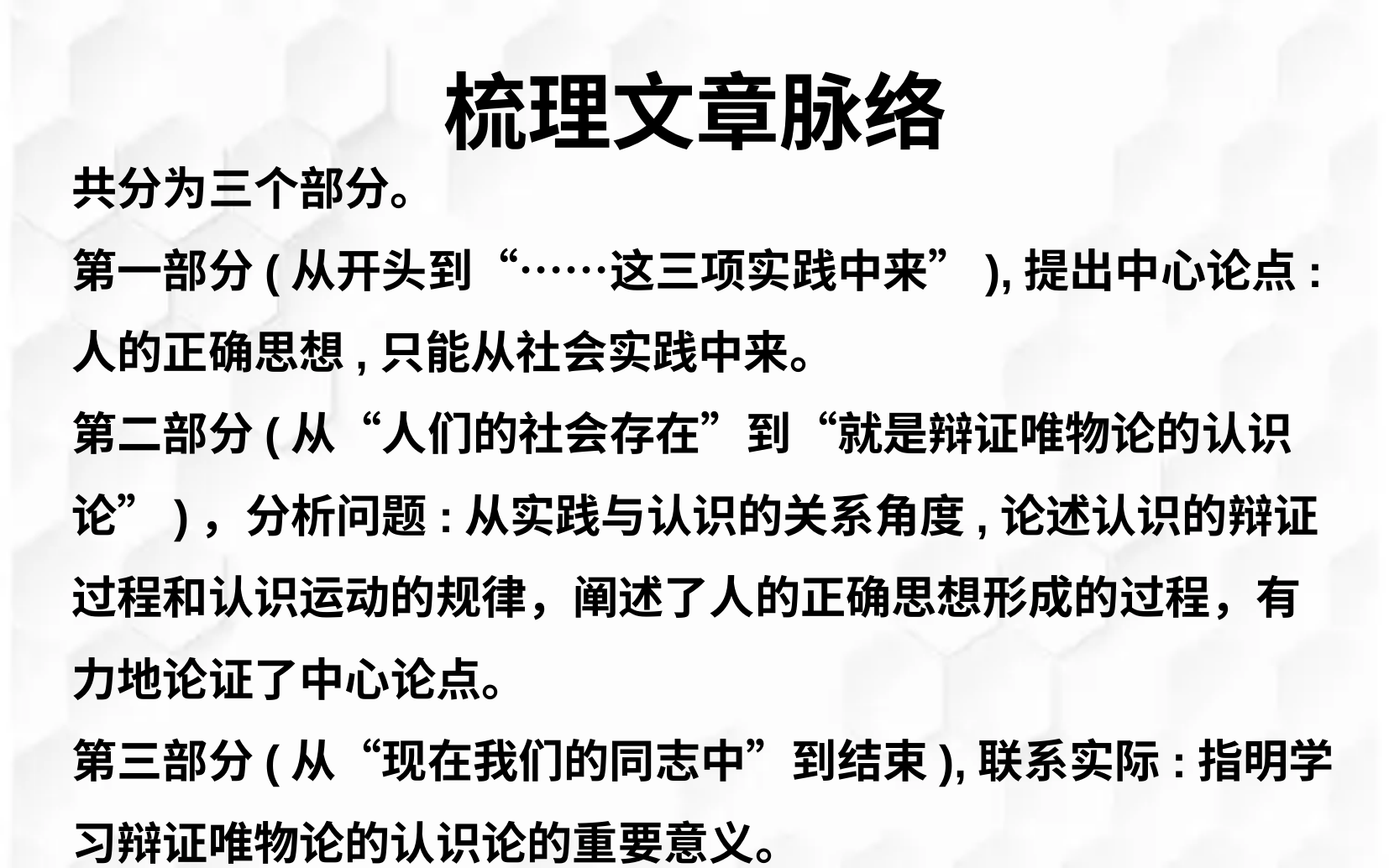

梳理文章脉络
共分为三个部分。
第一部分(从开头到“……这三项实践中来”),提出中心论点:人的正确思想,只能从社会实践中来。
第二部分(从“人们的社会存在”到“就是辩证唯物论的认识论”)，分析问题:从实践与认识的关系角度,论述认识的辩证过程和认识运动的规律，阐述了人的正确思想形成的过程，有力地论证了中心论点。
第三部分(从“现在我们的同志中”到结束),联系实际:指明学习辩证唯物论的认识论的重要意义。